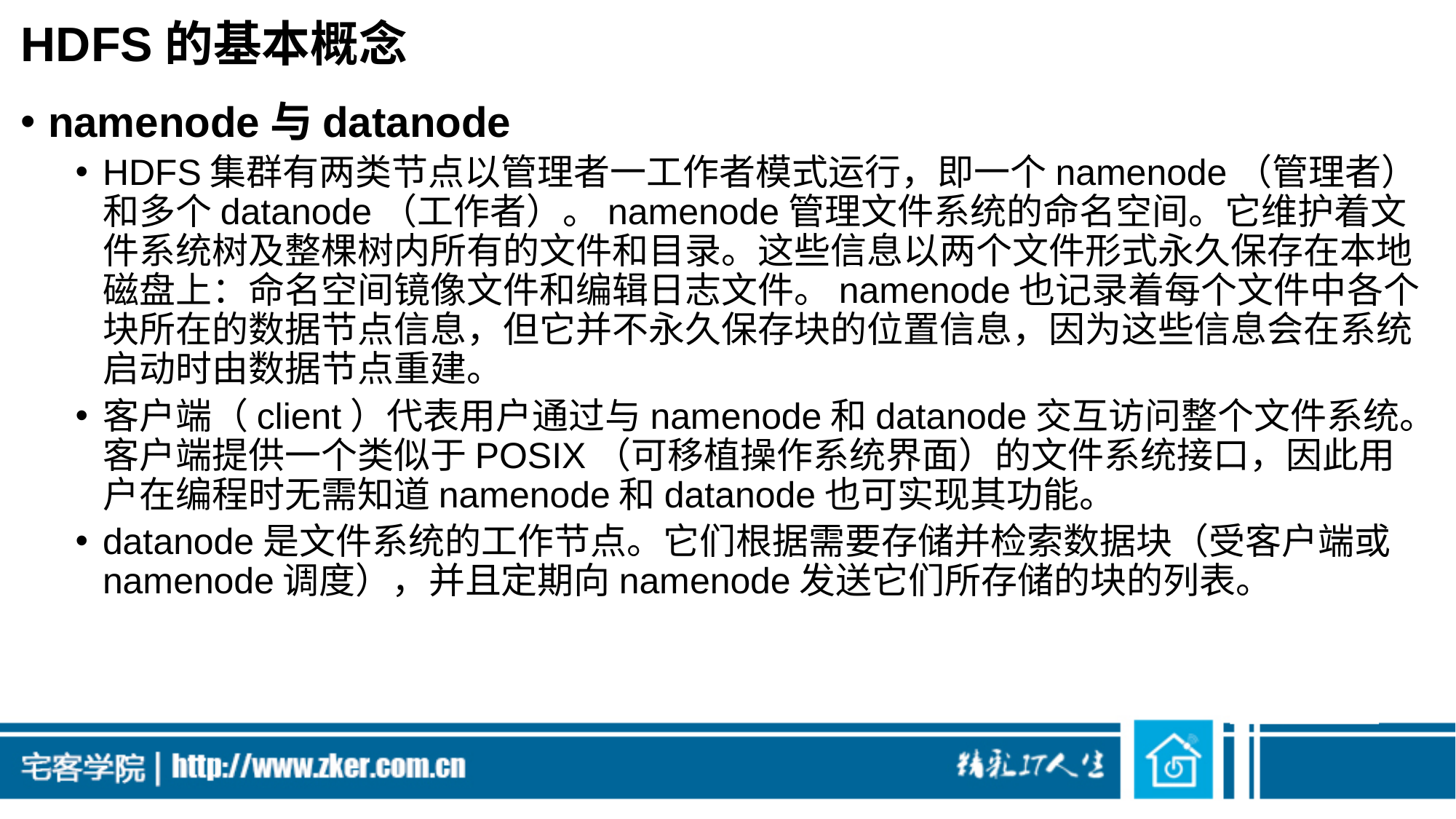

# HDFS的基本概念
namenode与datanode
HDFS集群有两类节点以管理者一工作者模式运行，即一个namenode（管理者）和多个datanode（工作者）。namenode管理文件系统的命名空间。它维护着文件系统树及整棵树内所有的文件和目录。这些信息以两个文件形式永久保存在本地磁盘上：命名空间镜像文件和编辑日志文件。namenode也记录着每个文件中各个块所在的数据节点信息，但它并不永久保存块的位置信息，因为这些信息会在系统启动时由数据节点重建。
客户端（client）代表用户通过与namenode和datanode交互访问整个文件系统。客户端提供一个类似于POSIX（可移植操作系统界面）的文件系统接口，因此用户在编程时无需知道namenode和datanode也可实现其功能。
datanode是文件系统的工作节点。它们根据需要存储并检索数据块（受客户端或namenode调度），并且定期向namenode发送它们所存储的块的列表。